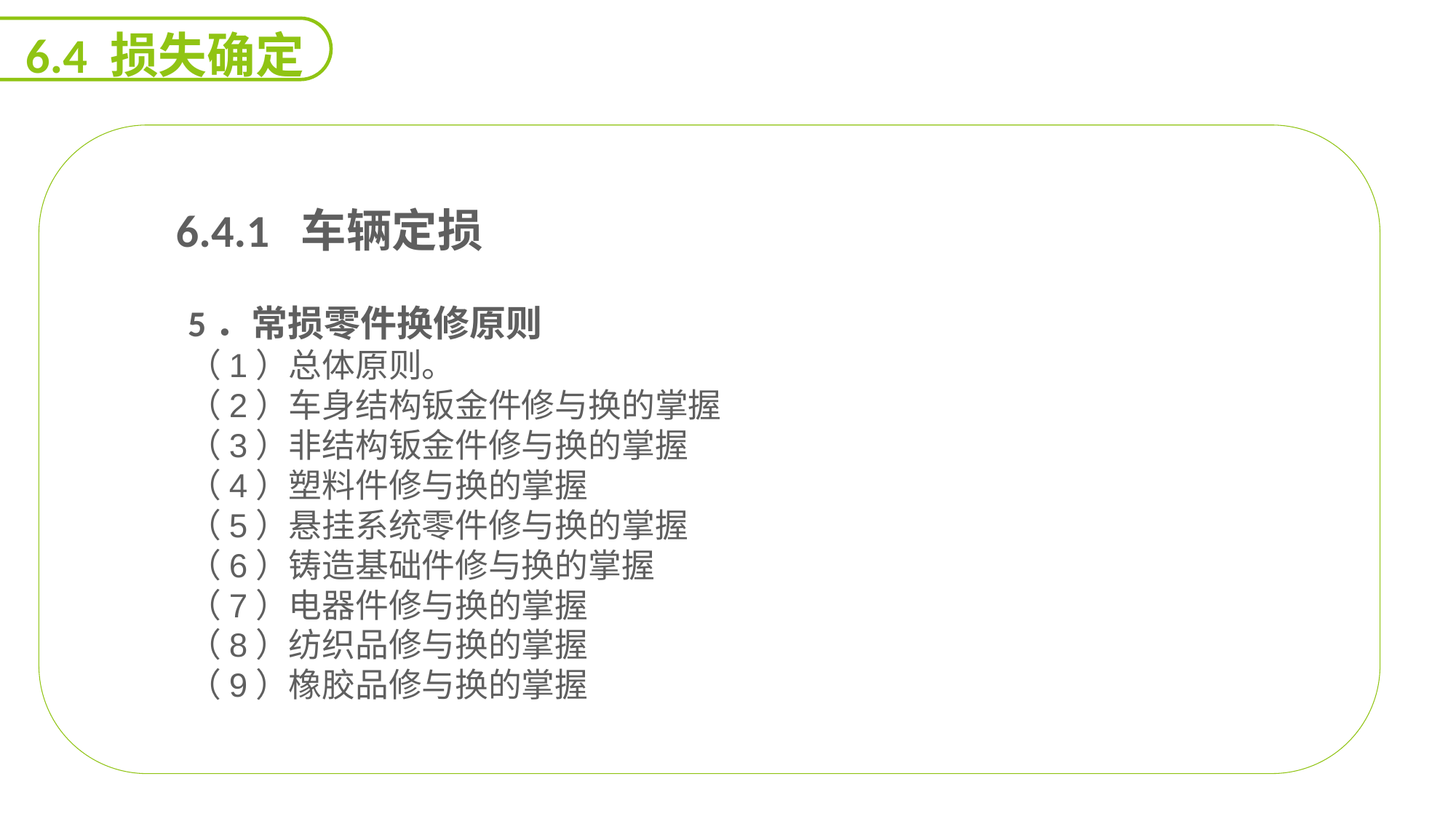

6.4 损失确定

 6.4.1  车辆定损

5．常损零件换修原则
（1）总体原则。
（2）车身结构钣金件修与换的掌握
（3）非结构钣金件修与换的掌握
（4）塑料件修与换的掌握
（5）悬挂系统零件修与换的掌握
（6）铸造基础件修与换的掌握
（7）电器件修与换的掌握
（8）纺织品修与换的掌握
（9）橡胶品修与换的掌握
能力
目标
延迟符